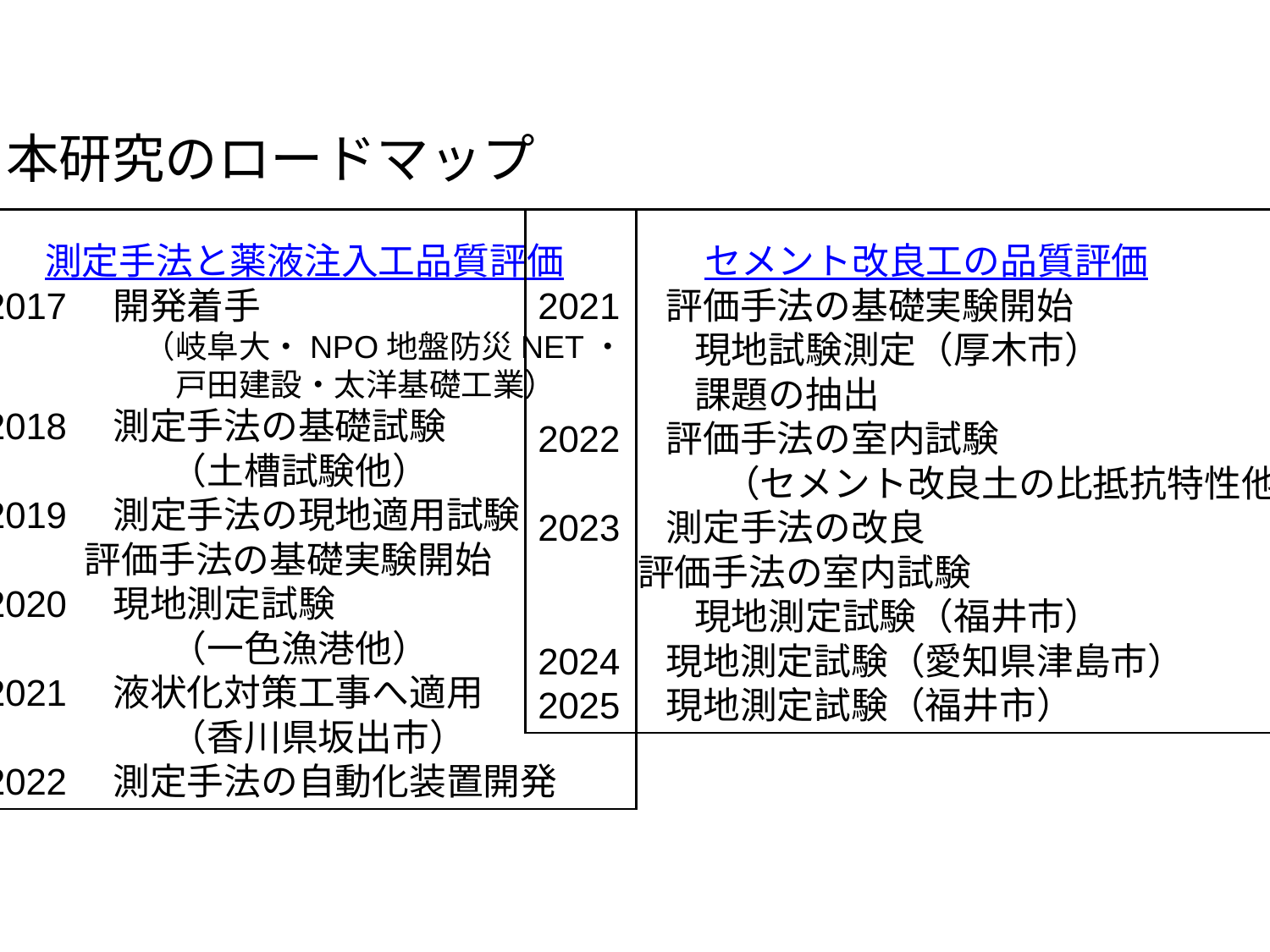

本研究のロードマップ
測定手法と薬液注入工品質評価
2017　開発着手
　　　　　（岐阜大・NPO地盤防災NET・
　　　　　　戸田建設・太洋基礎工業）
2018　測定手法の基礎試験
　　　　　（土槽試験他）
2019　測定手法の現地適用試験
           評価手法の基礎実験開始
2020　現地測定試験
　　　　　（一色漁港他）
2021　液状化対策工事へ適用
　　　　　（香川県坂出市）
2022　測定手法の自動化装置開発
セメント改良工の品質評価
2021　評価手法の基礎実験開始
　　　　 現地試験測定（厚木市）
　　　　 課題の抽出
2022　評価手法の室内試験
　　　　　（セメント改良土の比抵抗特性他）
2023　測定手法の改良
           評価手法の室内試験
　　　　 現地測定試験（福井市）
2024　現地測定試験（愛知県津島市）
2025　現地測定試験（福井市）